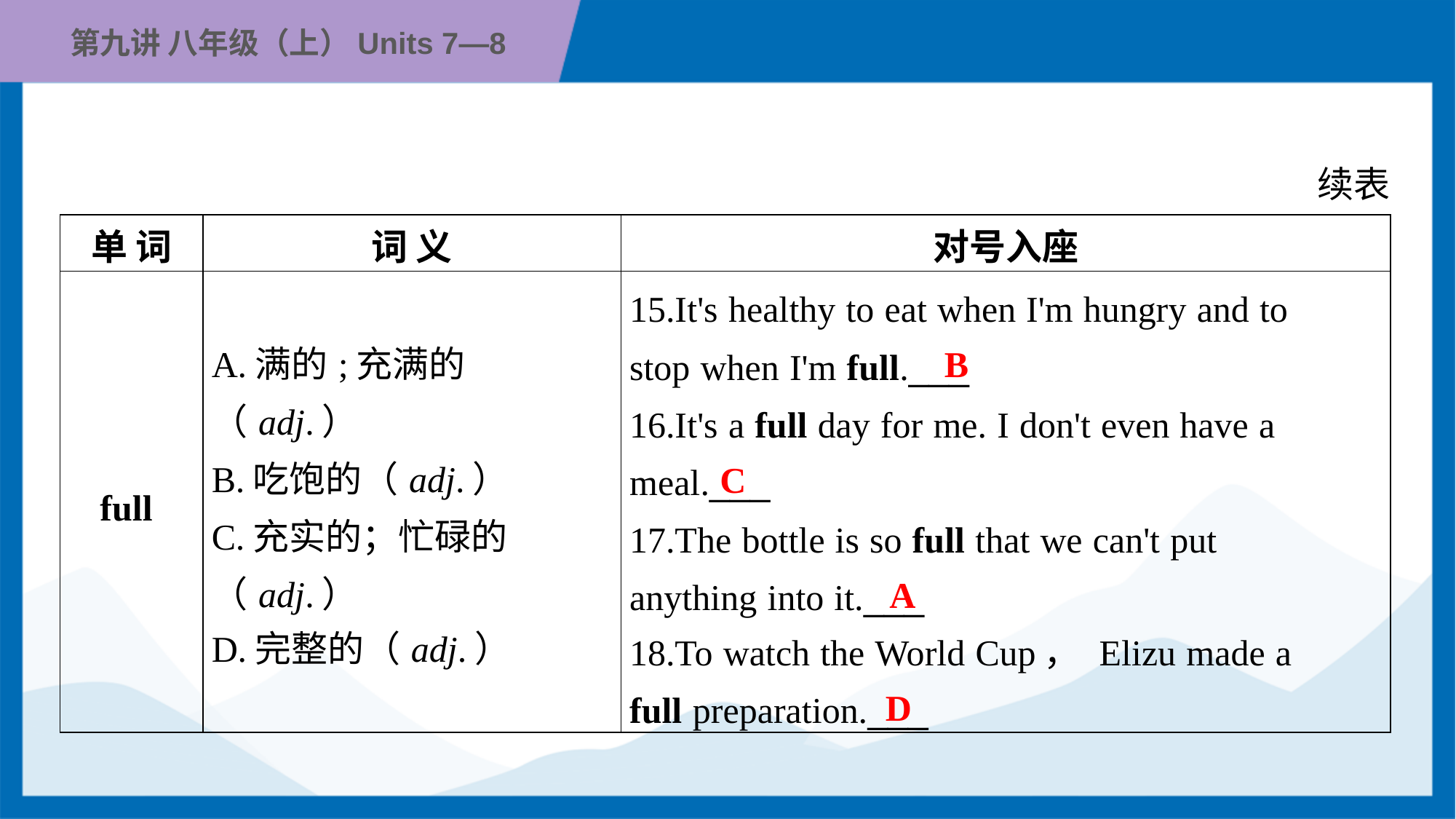

续表
| 单 词 | 词 义 | 对号入座 |
| --- | --- | --- |
| full | A.满的;充满的（adj.） B.吃饱的（adj.） C.充实的；忙碌的 （adj.） D.完整的（adj.） | 15.It's healthy to eat when I'm hungry and to stop when I'm full.\_\_\_ 16.It's a full day for me. I don't even have a meal.\_\_\_ 17.The bottle is so full that we can't put anything into it.\_\_\_ 18.To watch the World Cup， Elizu made a full preparation.\_\_\_ |
B
C
A
D